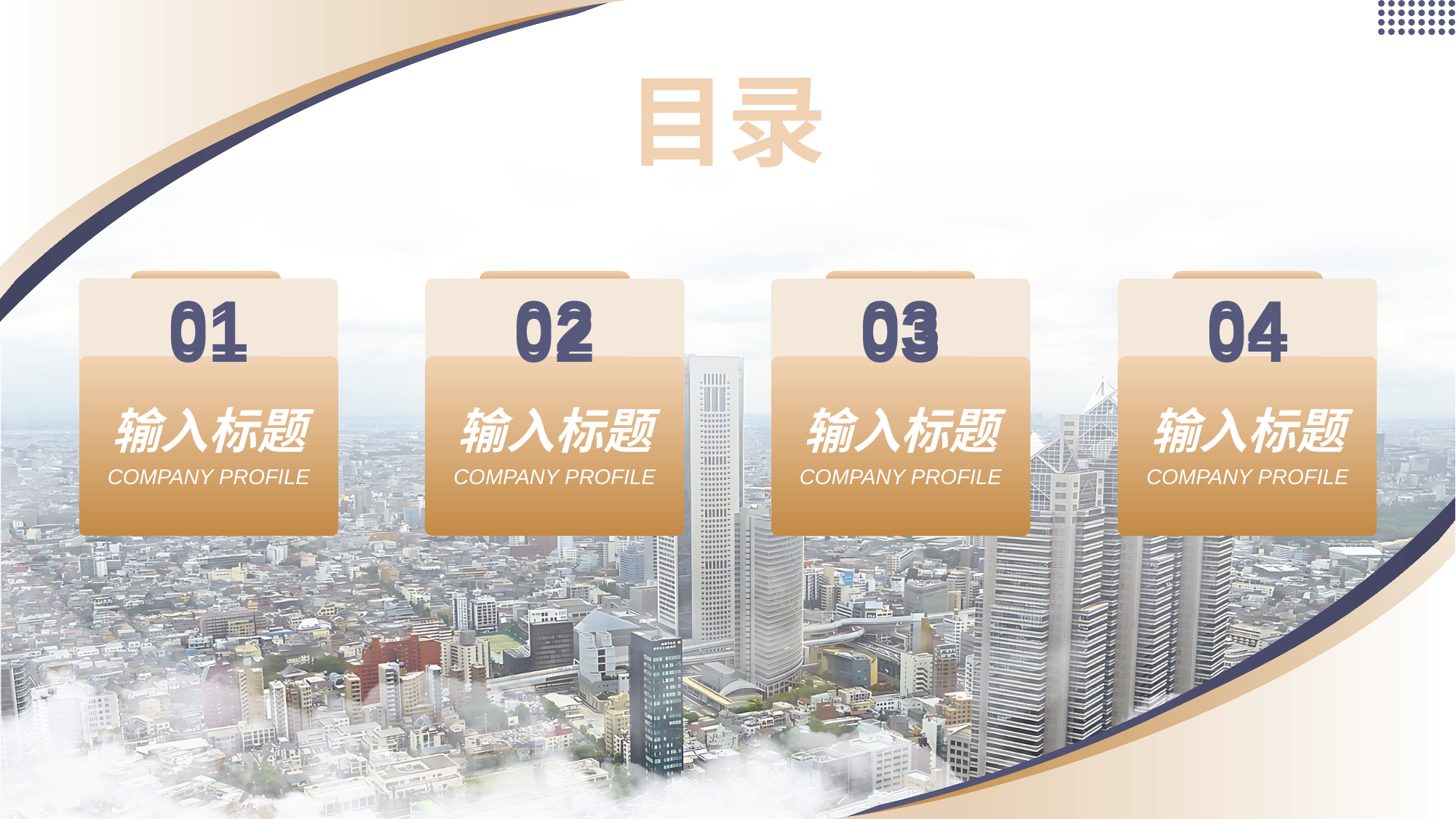

目录
01
02
03
04
01
02
03
04
输入标题
输入标题
输入标题
输入标题
COMPANY PROFILE
COMPANY PROFILE
COMPANY PROFILE
COMPANY PROFILE